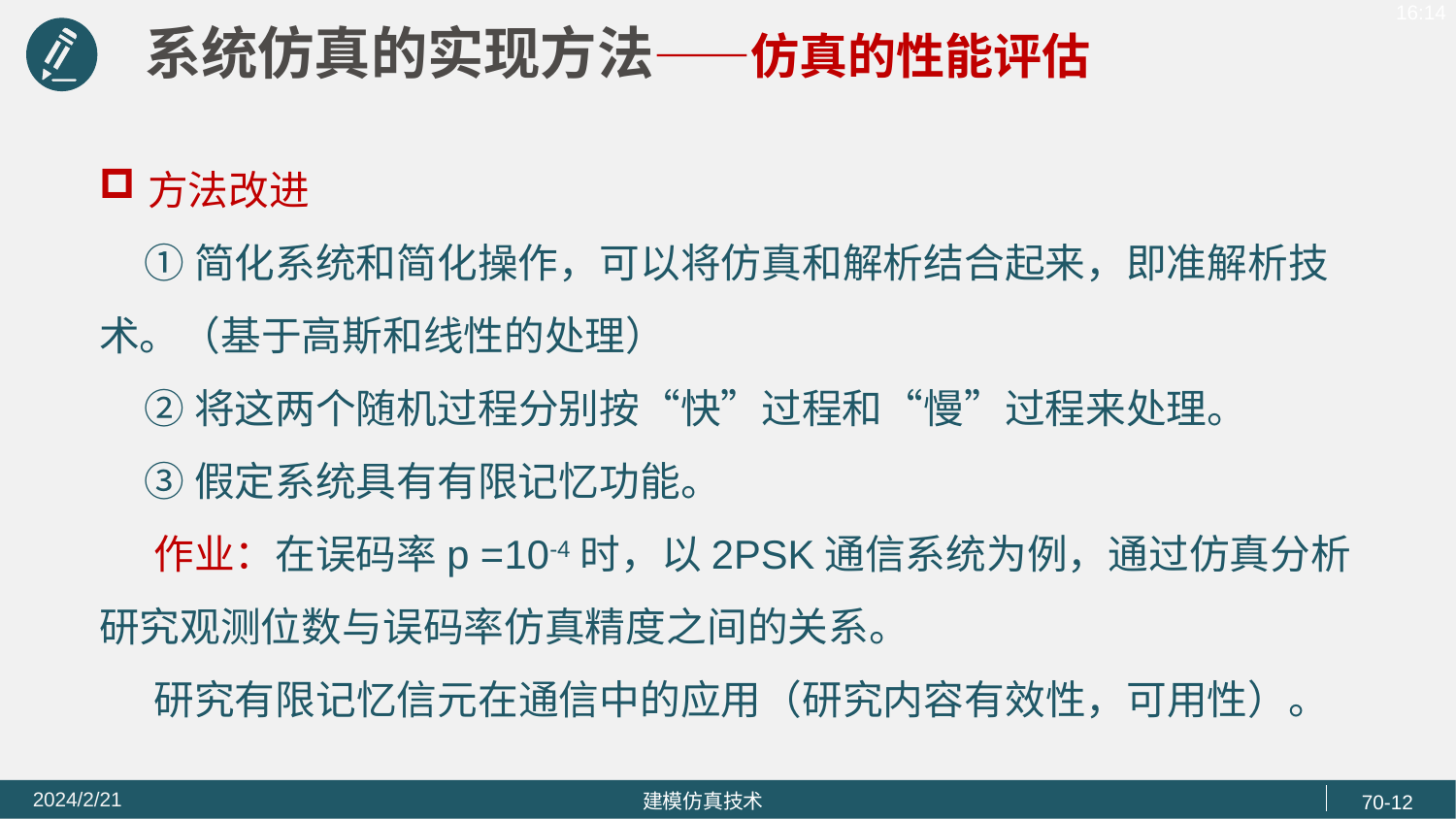

系统仿真的实现方法——仿真的性能评估

方法改进
     ①简化系统和简化操作，可以将仿真和解析结合起来，即准解析技术。（基于高斯和线性的处理）
     ②将这两个随机过程分别按“快”过程和“慢”过程来处理。
     ③假定系统具有有限记忆功能。
     作业：在误码率p =10-4时，以2PSK通信系统为例，通过仿真分析研究观测位数与误码率仿真精度之间的关系。
     研究有限记忆信元在通信中的应用（研究内容有效性，可用性）。